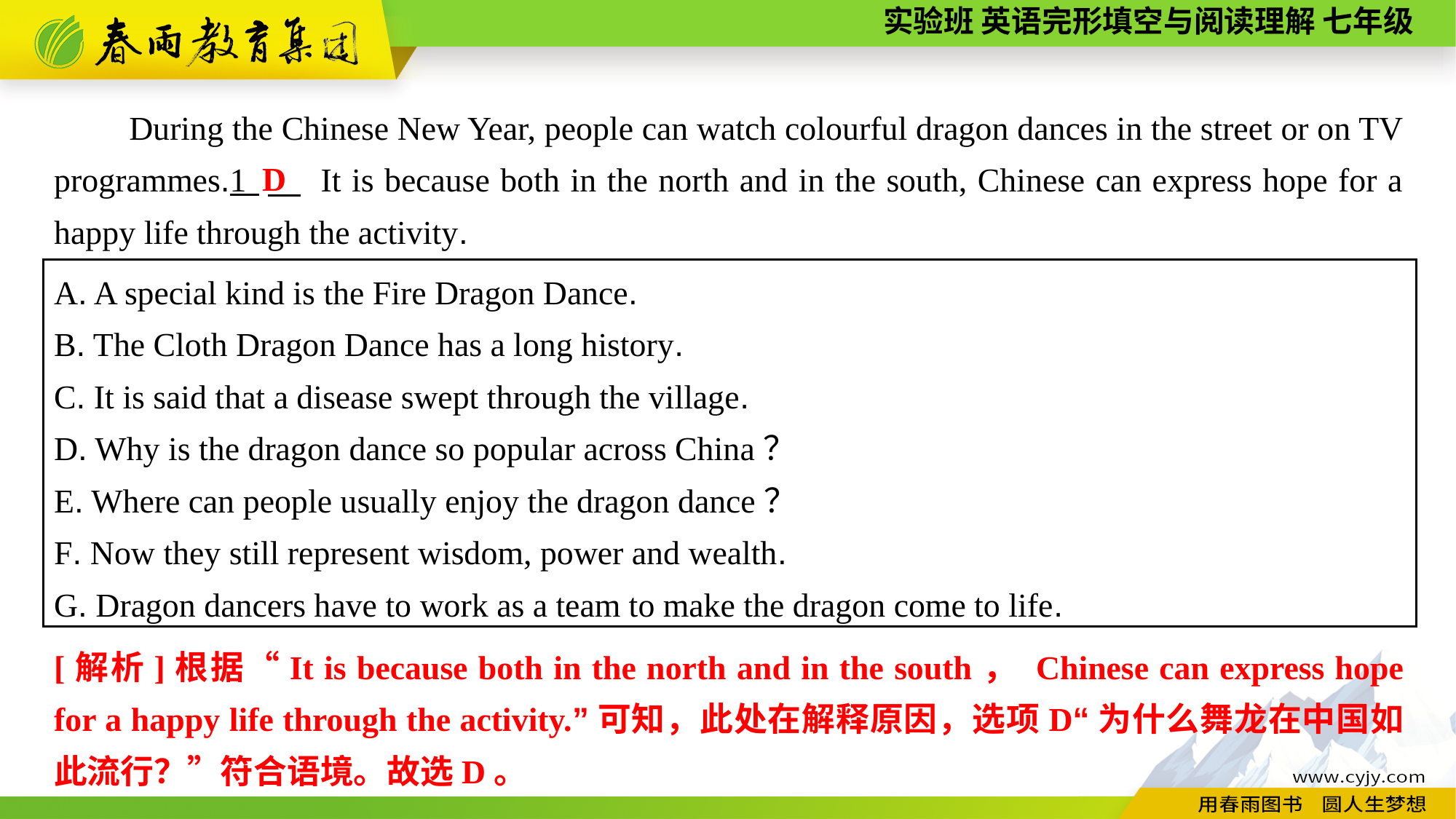

During the Chinese New Year, people can watch colourful dragon dances in the street or on TV programmes.1 　 It is because both in the north and in the south, Chinese can express hope for a happy life through the activity.
D
A. A special kind is the Fire Dragon Dance.
B. The Cloth Dragon Dance has a long history.
C. It is said that a disease swept through the village.
D. Why is the dragon dance so popular across China？
E. Where can people usually enjoy the dragon dance？
F. Now they still represent wisdom, power and wealth.
G. Dragon dancers have to work as a team to make the dragon come to life.

[解析]根据“It is because both in the north and in the south， Chinese can express hope for a happy life through the activity.”可知，此处在解释原因，选项D“为什么舞龙在中国如此流行？”符合语境。故选D。